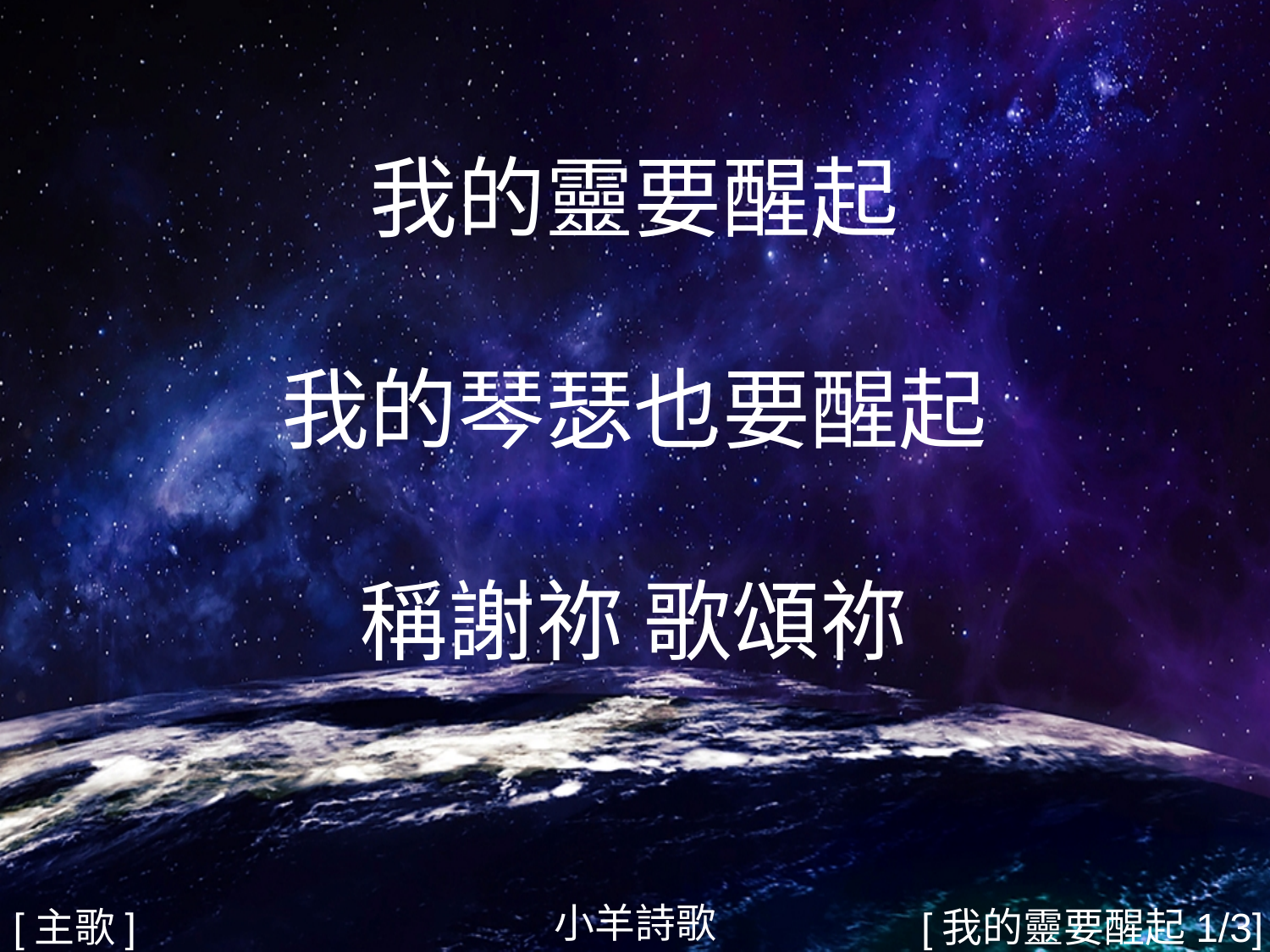

我的靈要醒起

我的琴瑟也要醒起

稱謝祢 歌頌祢

#

小羊詩歌
[主歌]
[我的靈要醒起1/3]